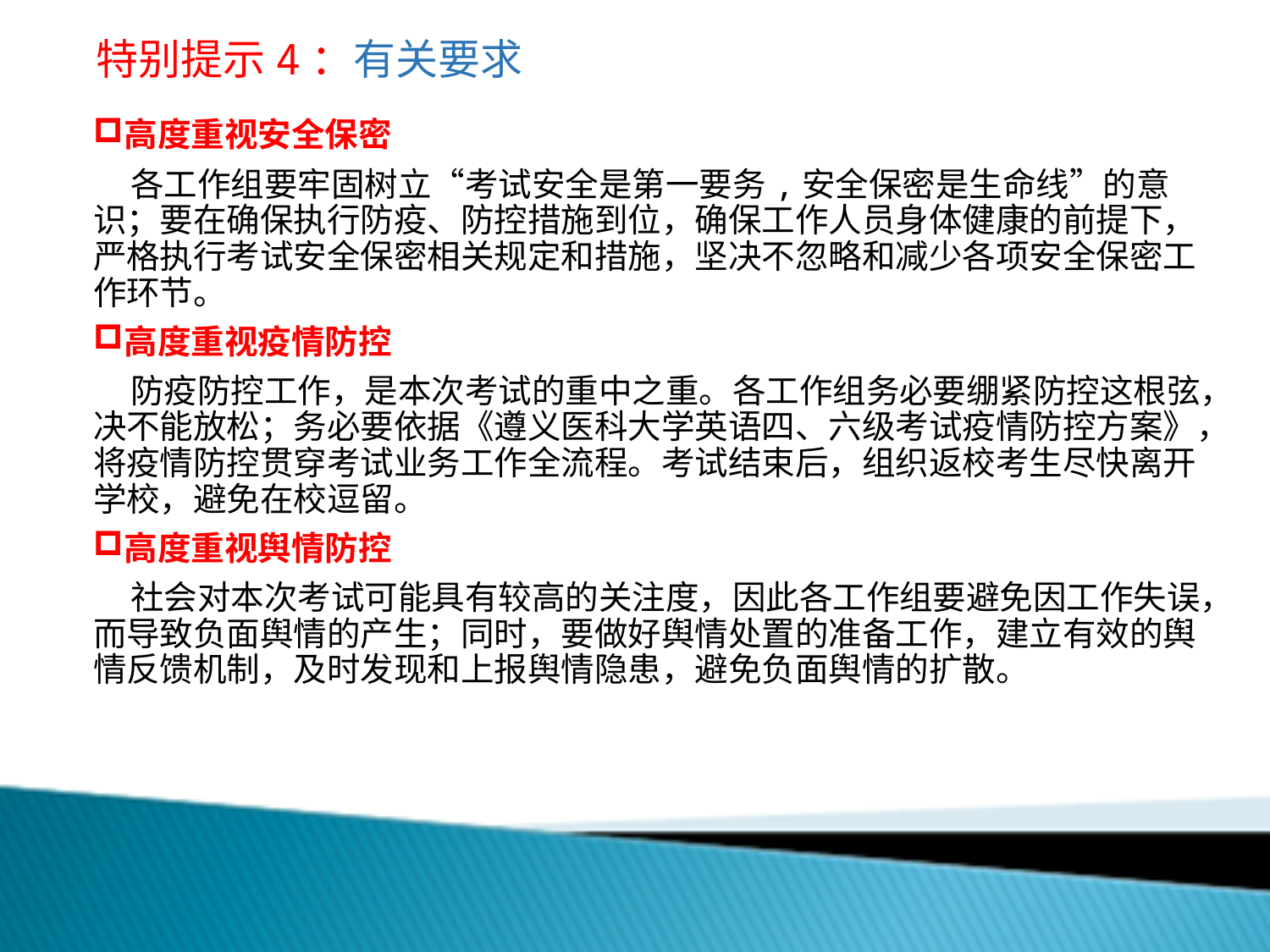

特别提示4：有关要求
高度重视安全保密
    各工作组要牢固树立“考试安全是第一要务,安全保密是生命线”的意识；要在确保执行防疫、防控措施到位，确保工作人员身体健康的前提下，严格执行考试安全保密相关规定和措施，坚决不忽略和减少各项安全保密工作环节。
高度重视疫情防控
    防疫防控工作，是本次考试的重中之重。各工作组务必要绷紧防控这根弦，决不能放松；务必要依据《遵义医科大学英语四、六级考试疫情防控方案》，将疫情防控贯穿考试业务工作全流程。考试结束后，组织返校考生尽快离开学校，避免在校逗留。
高度重视舆情防控
    社会对本次考试可能具有较高的关注度，因此各工作组要避免因工作失误，而导致负面舆情的产生；同时，要做好舆情处置的准备工作，建立有效的舆情反馈机制，及时发现和上报舆情隐患，避免负面舆情的扩散。